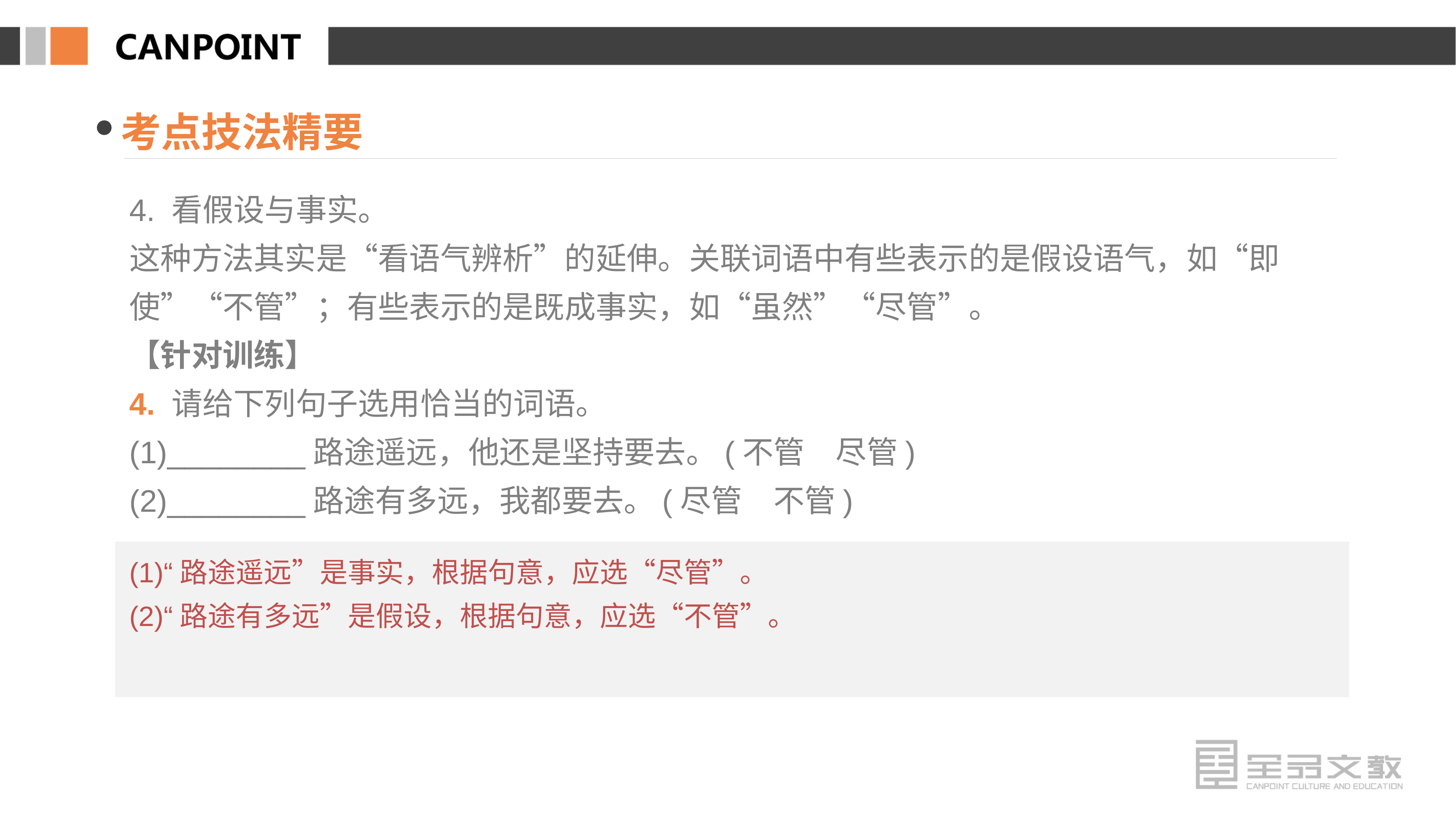

考点技法精要

4. 看假设与事实。
这种方法其实是“看语气辨析”的延伸。关联词语中有些表示的是假设语气，如“即使”“不管”；有些表示的是既成事实，如“虽然”“尽管”。
【针对训练】
4. 请给下列句子选用恰当的词语。
(1)________路途遥远，他还是坚持要去。(不管　尽管)
(2)________路途有多远，我都要去。(尽管　不管)

(1)“路途遥远”是事实，根据句意，应选“尽管”。
(2)“路途有多远”是假设，根据句意，应选“不管”。